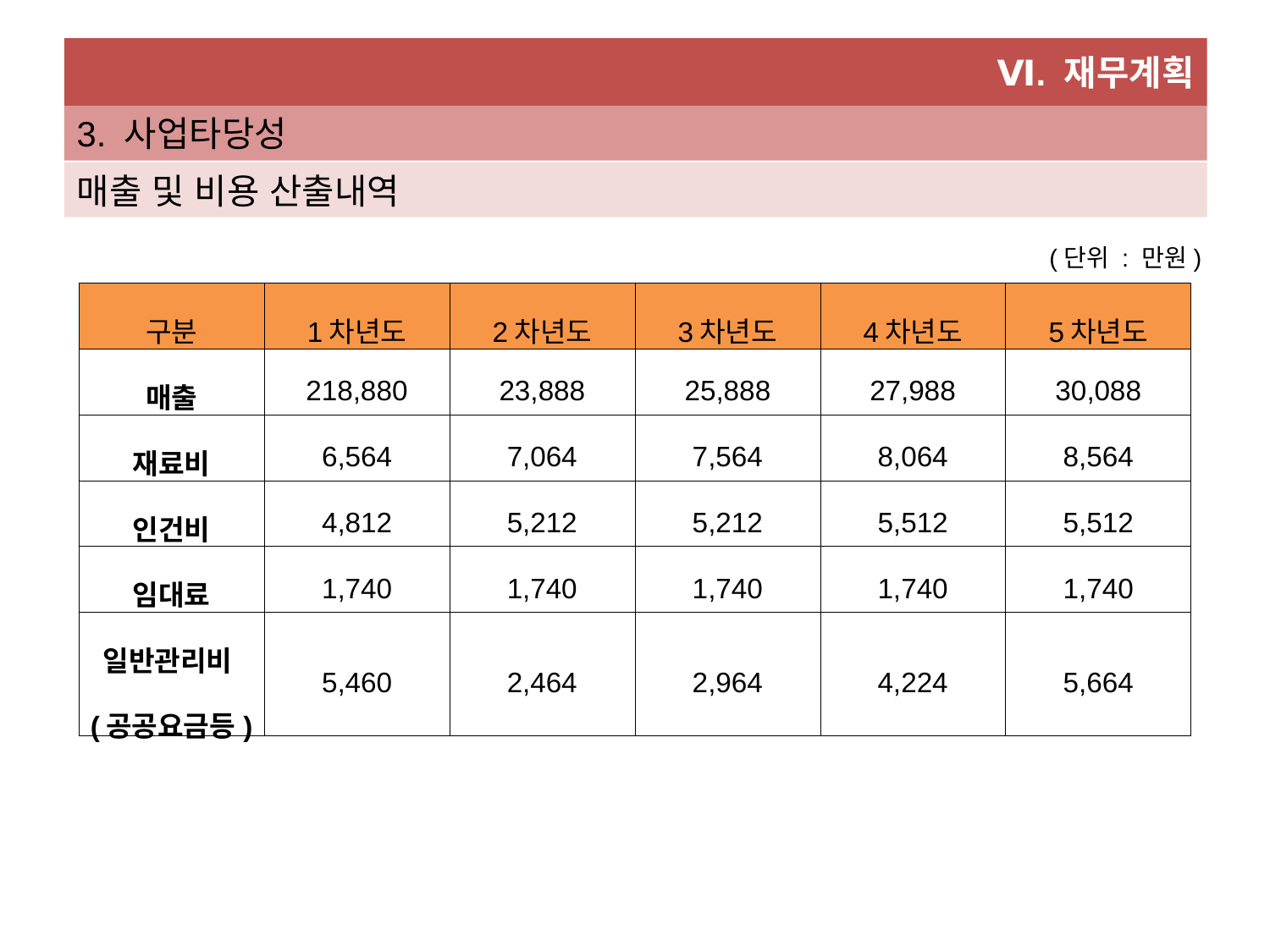

Ⅵ. 재무계획
3. 사업타당성
매출 및 비용 산출내역
(단위 : 만원)
| 구분 | 1차년도 | 2차년도 | 3차년도 | 4차년도 | 5차년도 |
| --- | --- | --- | --- | --- | --- |
| 매출 | 218,880 | 23,888 | 25,888 | 27,988 | 30,088 |
| 재료비 | 6,564 | 7,064 | 7,564 | 8,064 | 8,564 |
| 인건비 | 4,812 | 5,212 | 5,212 | 5,512 | 5,512 |
| 임대료 | 1,740 | 1,740 | 1,740 | 1,740 | 1,740 |
| 일반관리비(공공요금등) | 5,460 | 2,464 | 2,964 | 4,224 | 5,664 |